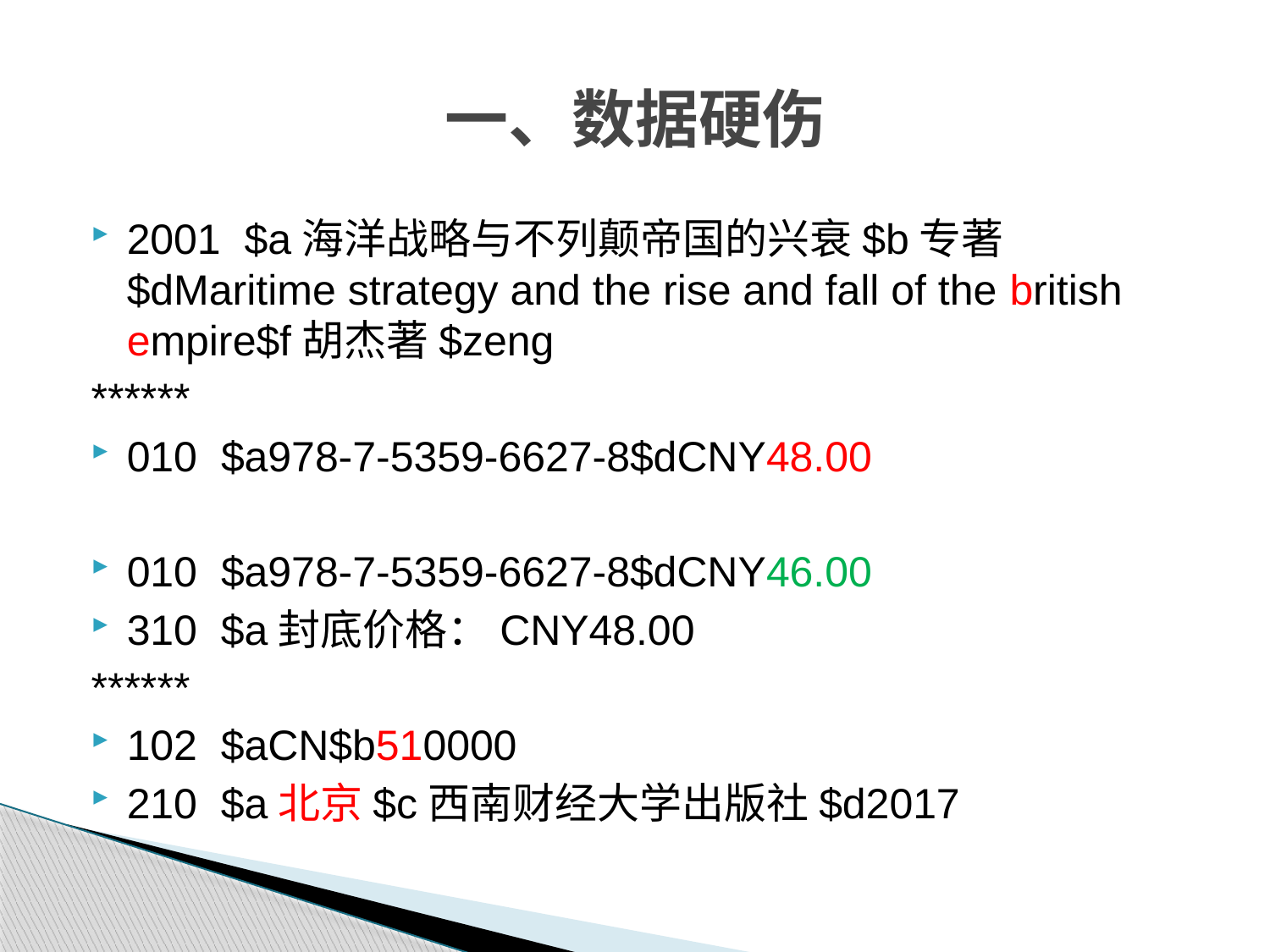

# 一、数据硬伤
2001  $a海洋战略与不列颠帝国的兴衰$b专著$dMaritime strategy and the rise and fall of the british empire$f胡杰著$zeng
******
010  $a978-7-5359-6627-8$dCNY48.00

010  $a978-7-5359-6627-8$dCNY46.00
310  $a封底价格：CNY48.00
******
102  $aCN$b510000
210  $a北京$c西南财经大学出版社$d2017